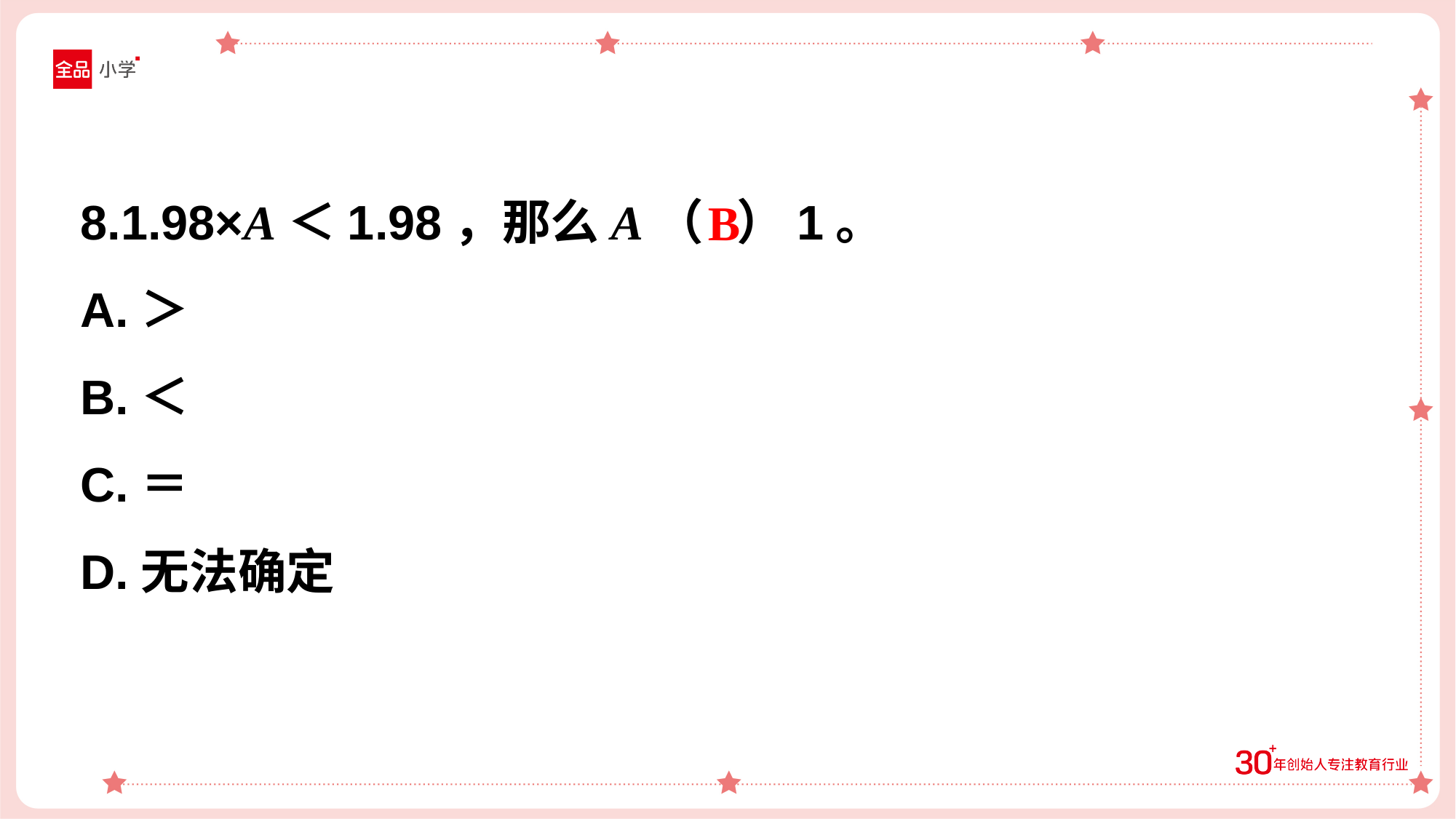

8.1.98×A＜1.98，那么A（   ）1。
A.＞
B.＜
C.＝
D.无法确定

B